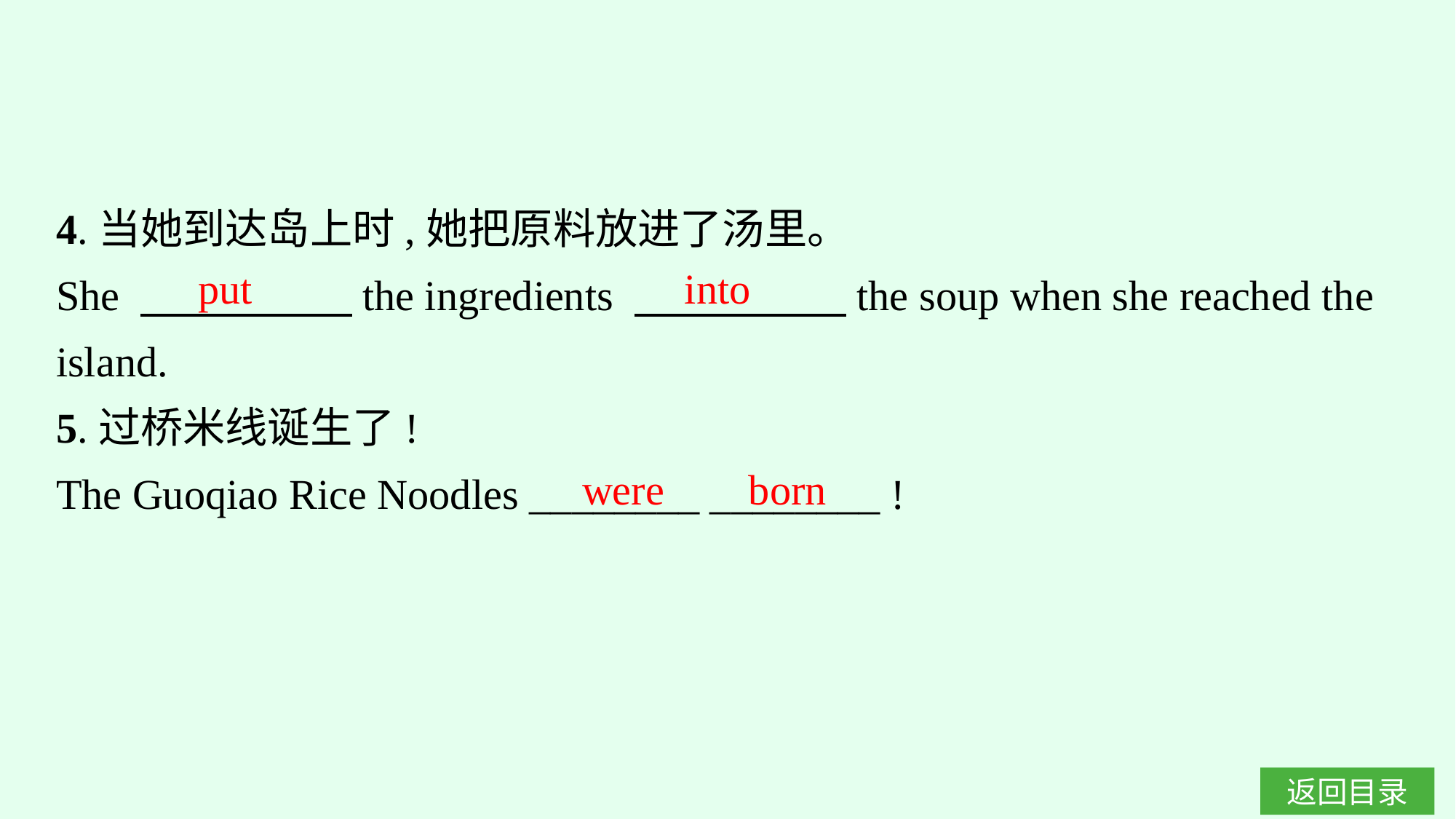

4.当她到达岛上时,她把原料放进了汤里。
She 　　　　　the ingredients 　　　　　the soup when she reached the island.
5.过桥米线诞生了!
The Guoqiao Rice Noodles ________ ________ !
put                                         into
were        born